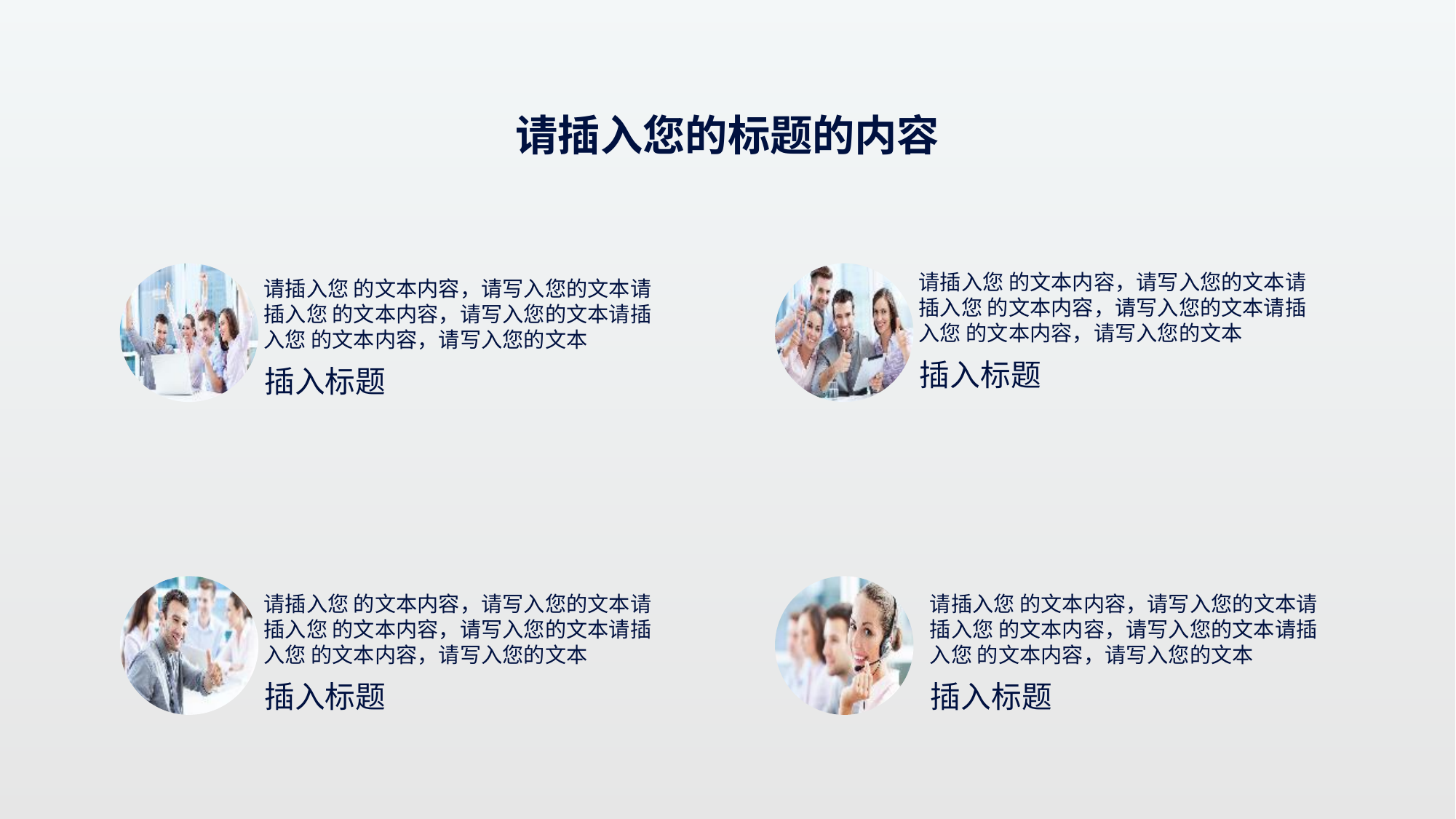

请插入您 的文本内容，请写入您的文本请插入您 的文本内容，请写入您的文本请插入您 的文本内容，请写入您的文本
请插入您 的文本内容，请写入您的文本请插入您 的文本内容，请写入您的文本请插入您 的文本内容，请写入您的文本
插入标题
插入标题

请插入您 的文本内容，请写入您的文本请插入您 的文本内容，请写入您的文本请插入您 的文本内容，请写入您的文本
请插入您 的文本内容，请写入您的文本请插入您 的文本内容，请写入您的文本请插入您 的文本内容，请写入您的文本
插入标题
插入标题